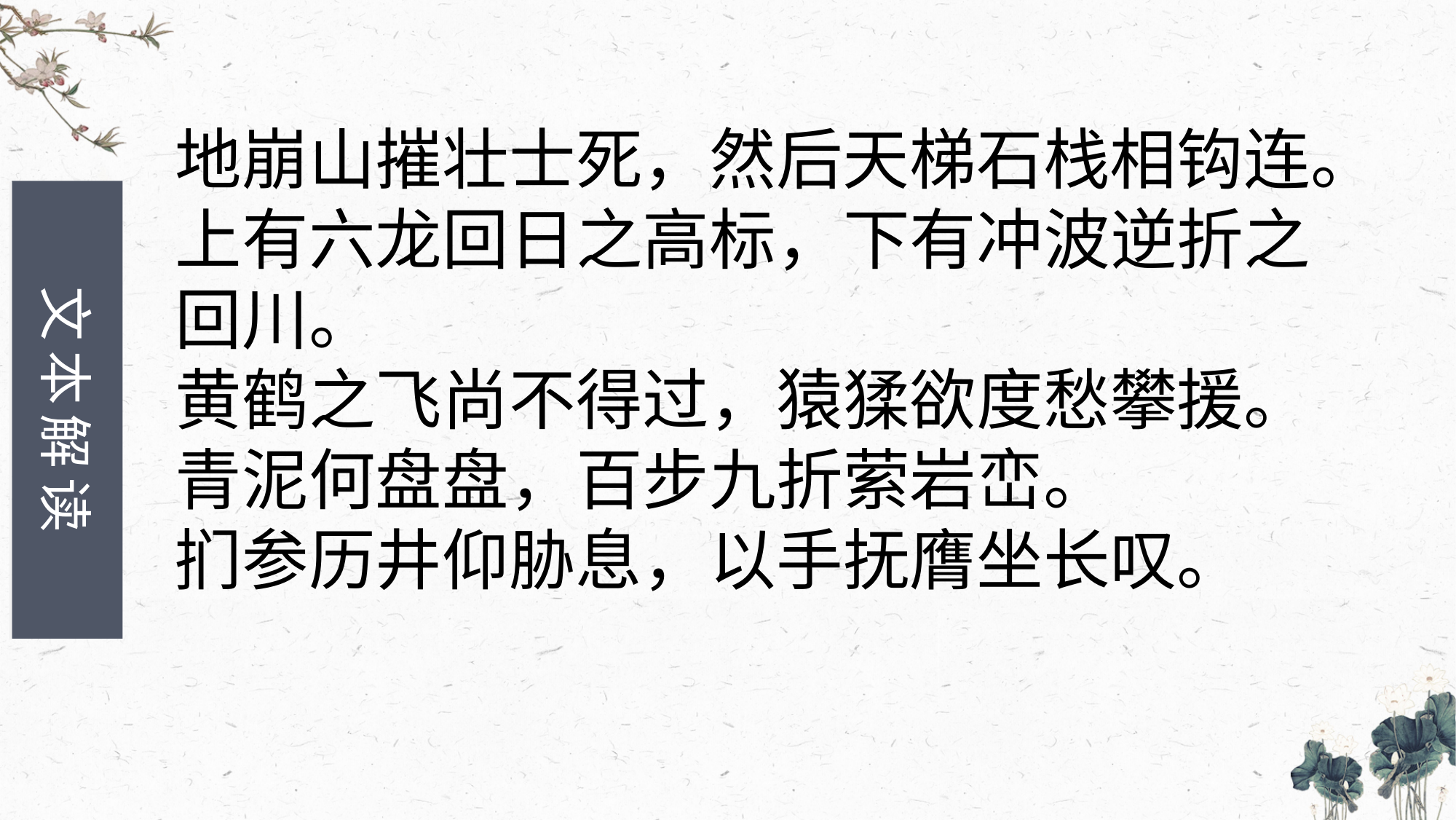

地崩山摧壮士死，然后天梯石栈相钩连。
上有六龙回日之高标，下有冲波逆折之回川。
黄鹤之飞尚不得过，猿猱欲度愁攀援。
青泥何盘盘，百步九折萦岩峦。
扪参历井仰胁息，以手抚膺坐长叹。

文本解读